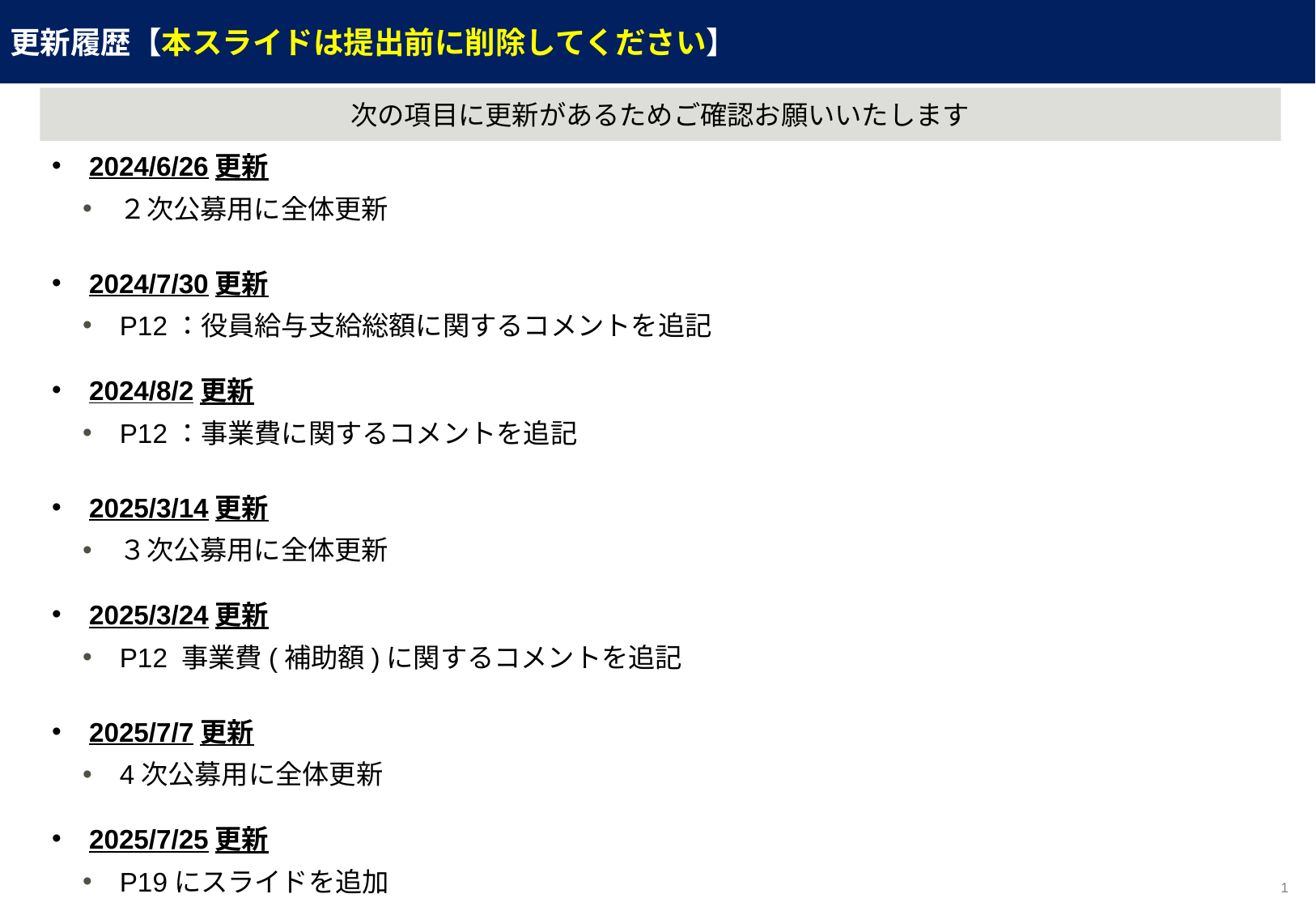

更新履歴【本スライドは提出前に削除してください】
次の項目に更新があるためご確認お願いいたします
2024/6/26更新
２次公募用に全体更新

2024/7/30更新
P12：役員給与支給総額に関するコメントを追記

2024/8/2更新
P12：事業費に関するコメントを追記

2025/3/14更新
３次公募用に全体更新

2025/3/24更新
P12 事業費(補助額)に関するコメントを追記

2025/7/7更新
4次公募用に全体更新

2025/7/25更新
P19にスライドを追加